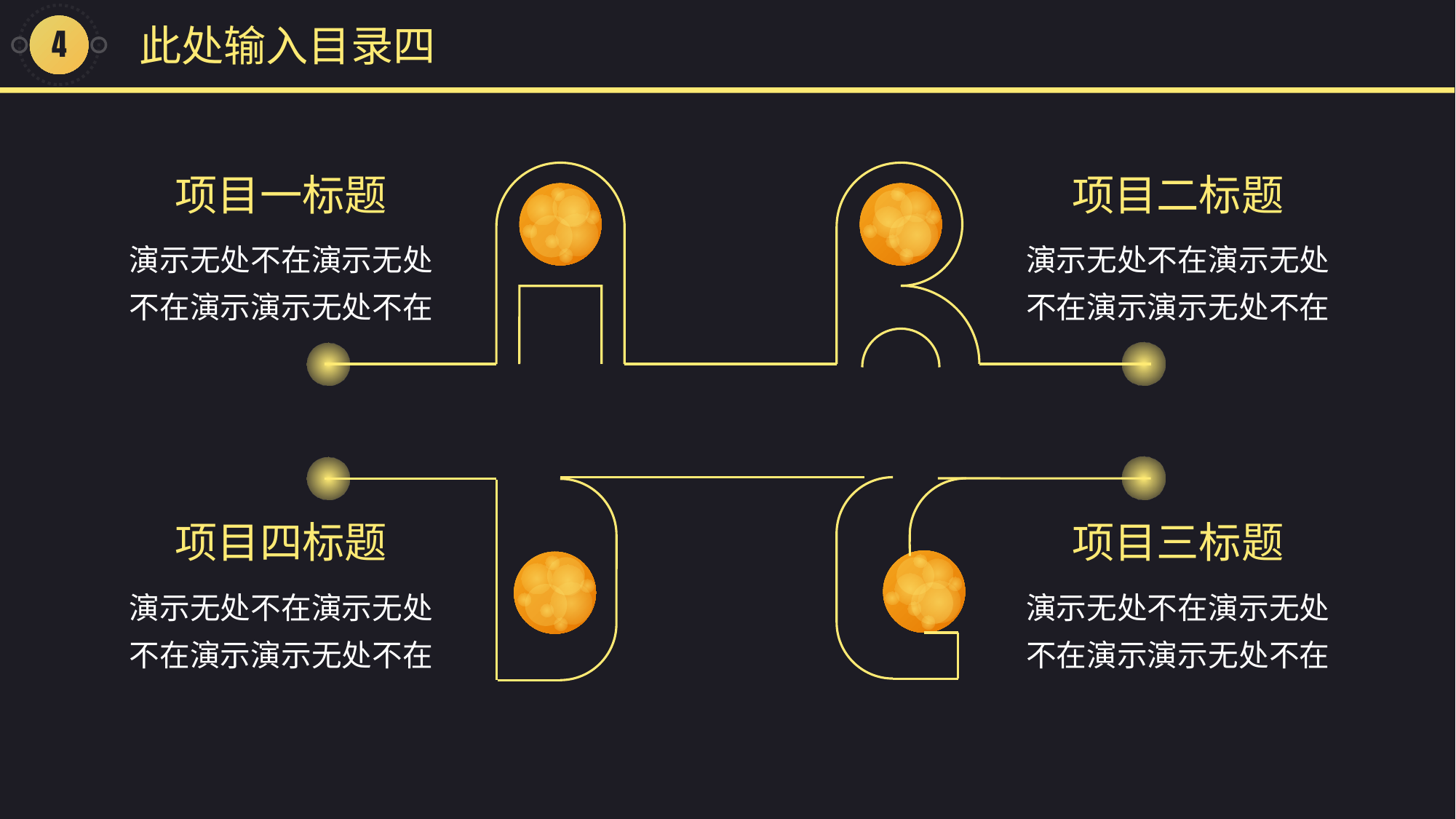

4

此处输入目录四

项目一标题

项目二标题

演示无处不在演示无处不在演示演示无处不在
演示无处不在演示无处不在演示演示无处不在

项目四标题
项目三标题

演示无处不在演示无处不在演示演示无处不在
演示无处不在演示无处不在演示演示无处不在